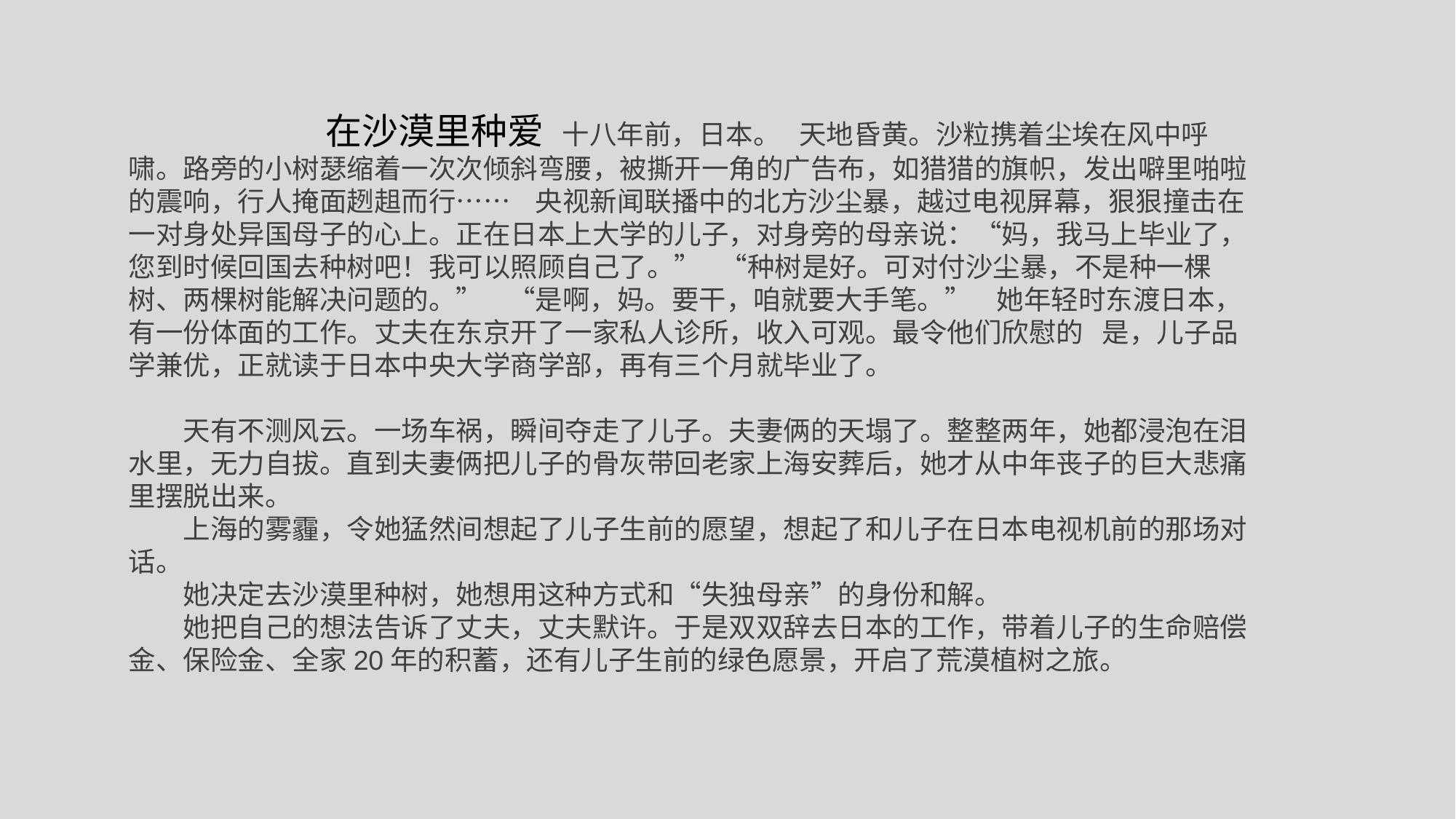

在沙漠里种爱   十八年前，日本。   天地昏黄。沙粒携着尘埃在风中呼啸。路旁的小树瑟缩着一次次倾斜弯腰，被撕开一角的广告布，如猎猎的旗帜，发出噼里啪啦的震响，行人掩面趔趄而行……    央视新闻联播中的北方沙尘暴，越过电视屏幕，狠狠撞击在一对身处异国母子的心上。正在日本上大学的儿子，对身旁的母亲说：“妈，我马上毕业了，您到时候回国去种树吧！我可以照顾自己了。”   “种树是好。可对付沙尘暴，不是种一棵树、两棵树能解决问题的。”    “是啊，妈。要干，咱就要大手笔。”    她年轻时东渡日本，有一份体面的工作。丈夫在东京开了一家私人诊所，收入可观。最令他们欣慰的   是，儿子品学兼优，正就读于日本中央大学商学部，再有三个月就毕业了。

天有不测风云。一场车祸，瞬间夺走了儿子。夫妻俩的天塌了。整整两年，她都浸泡在泪水里，无力自拔。直到夫妻俩把儿子的骨灰带回老家上海安葬后，她才从中年丧子的巨大悲痛里摆脱出来。
上海的雾霾，令她猛然间想起了儿子生前的愿望，想起了和儿子在日本电视机前的那场对话。
她决定去沙漠里种树，她想用这种方式和“失独母亲”的身份和解。
她把自己的想法告诉了丈夫，丈夫默许。于是双双辞去日本的工作，带着儿子的生命赔偿金、保险金、全家20年的积蓄，还有儿子生前的绿色愿景，开启了荒漠植树之旅。